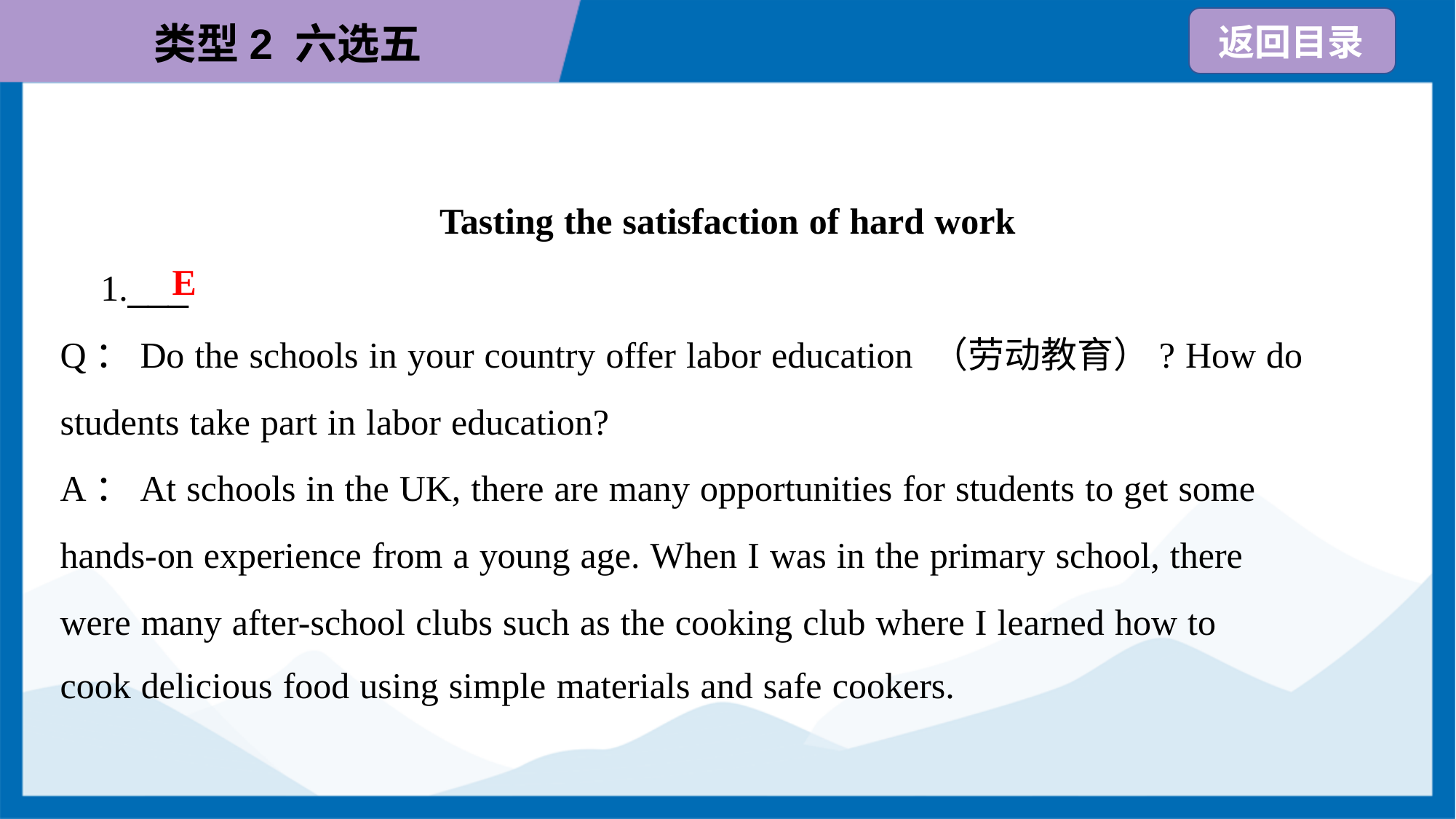

Tasting the satisfaction of hard work
E
    1.___
Q：Do the schools in your country offer labor education （劳动教育）? How do
students take part in labor education?
A：At schools in the UK, there are many opportunities for students to get some
hands-on experience from a young age. When I was in the primary school, there
were many after-school clubs such as the cooking club where I learned how to
cook delicious food using simple materials and safe cookers.